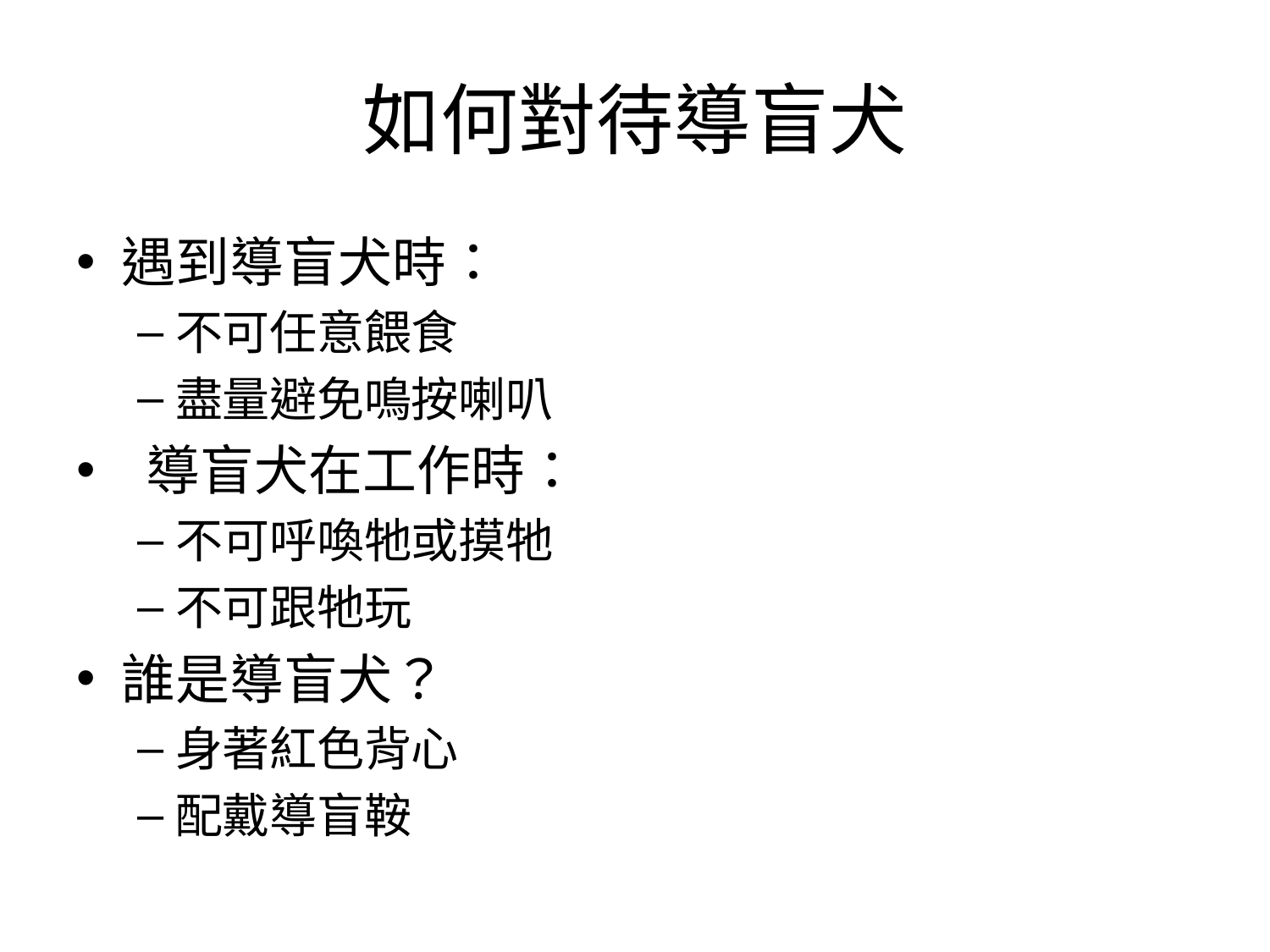

# 如何對待導盲犬
遇到導盲犬時：
不可任意餵食
盡量避免鳴按喇叭
 導盲犬在工作時：
不可呼喚牠或摸牠
不可跟牠玩
誰是導盲犬？
身著紅色背心
配戴導盲鞍